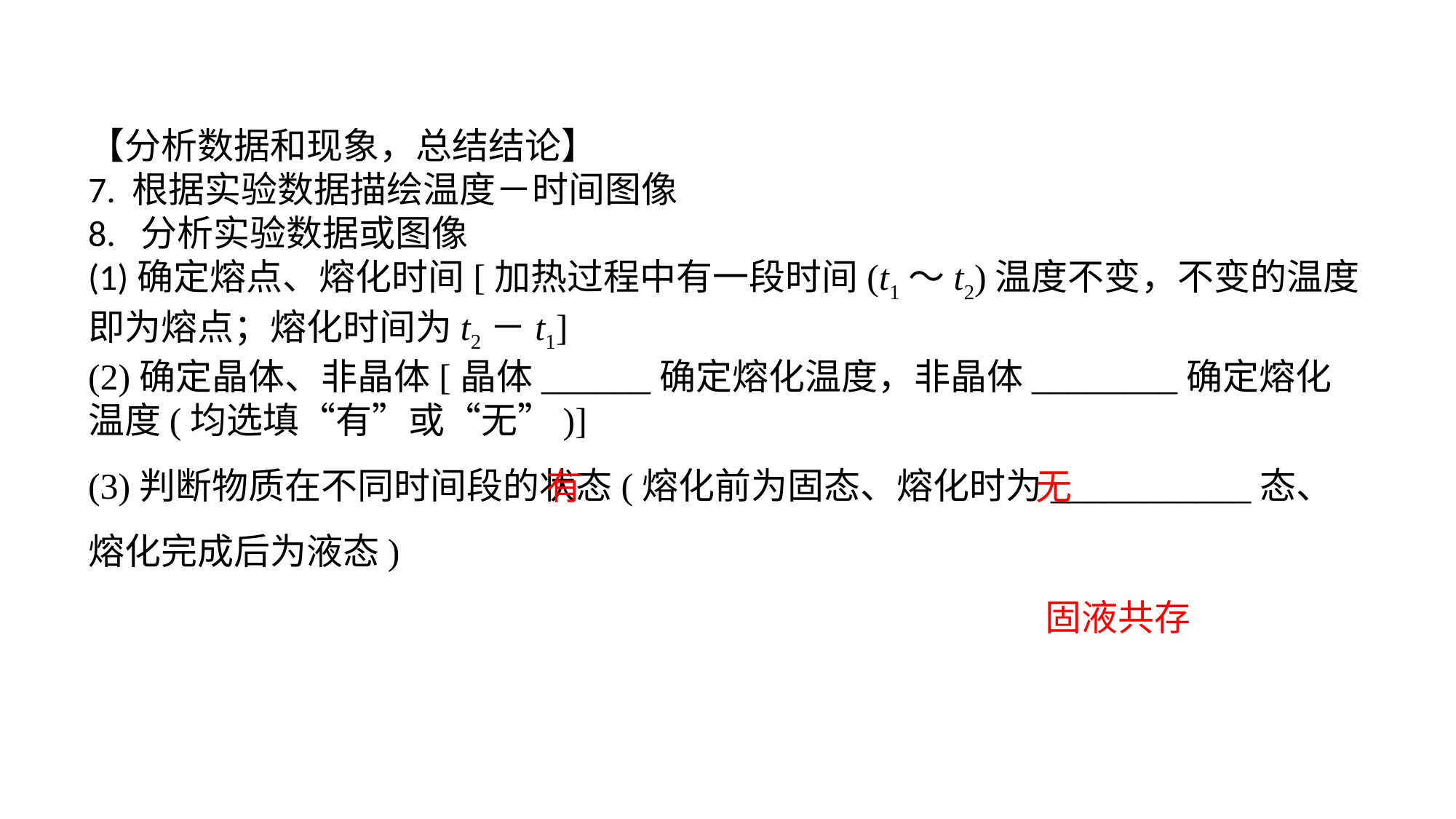

【分析数据和现象，总结结论】7. 根据实验数据描绘温度－时间图像8.  分析实验数据或图像(1)确定熔点、熔化时间[加热过程中有一段时间(t1～t2)温度不变，不变的温度即为熔点；熔化时间为t2－t1](2)确定晶体、非晶体[晶体______确定熔化温度，非晶体________确定熔化温度(均选填“有”或“无”)](3)判断物质在不同时间段的状态(熔化前为固态、熔化时为___________态、熔化完成后为液态)
有
无
固液共存